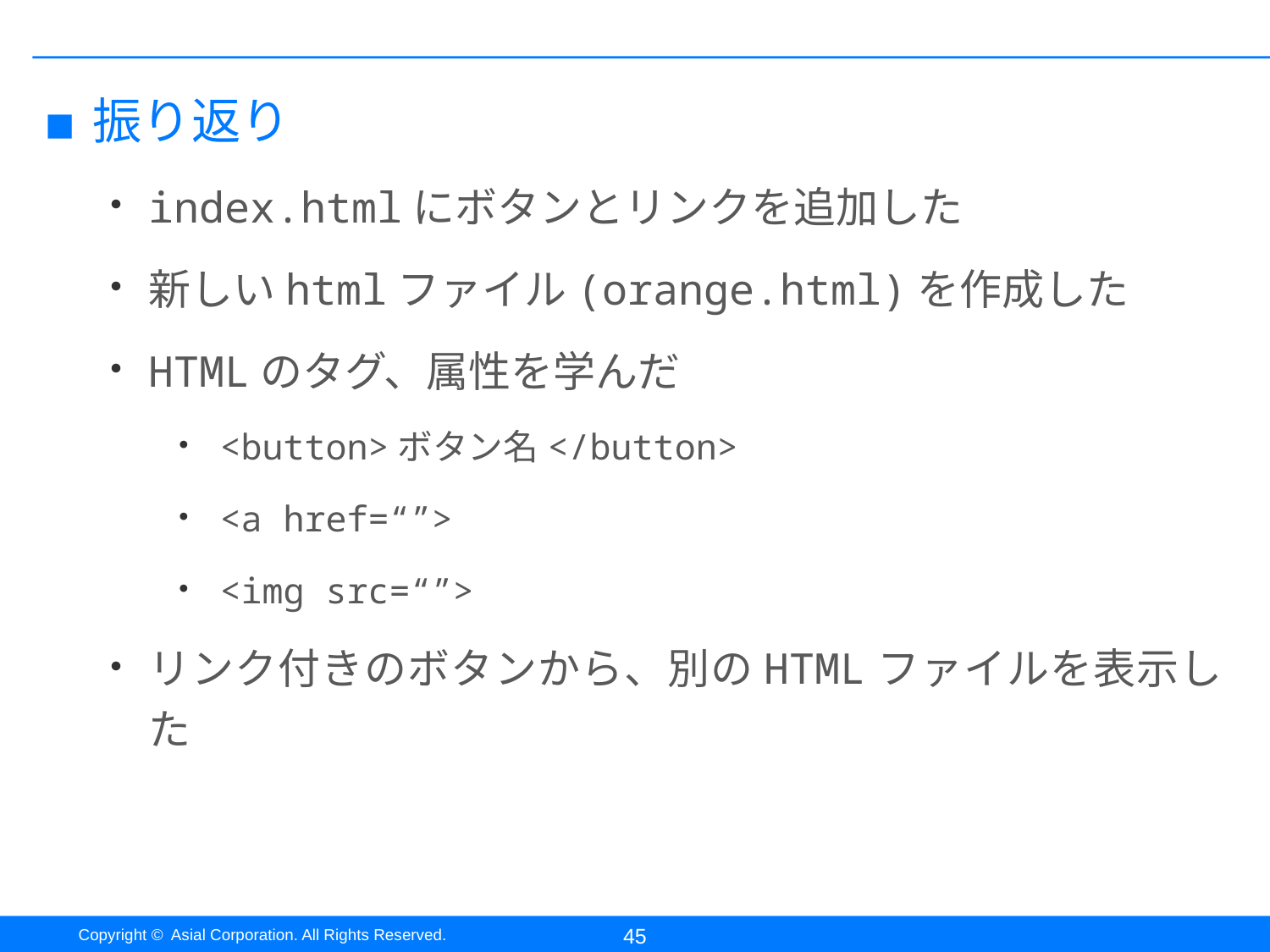

#

振り返り
index.htmlにボタンとリンクを追加した
新しいhtmlファイル(orange.html)を作成した
HTMLのタグ、属性を学んだ
<button>ボタン名</button>
<a href=“”>
<img src=“”>
リンク付きのボタンから、別のHTMLファイルを表示した
45